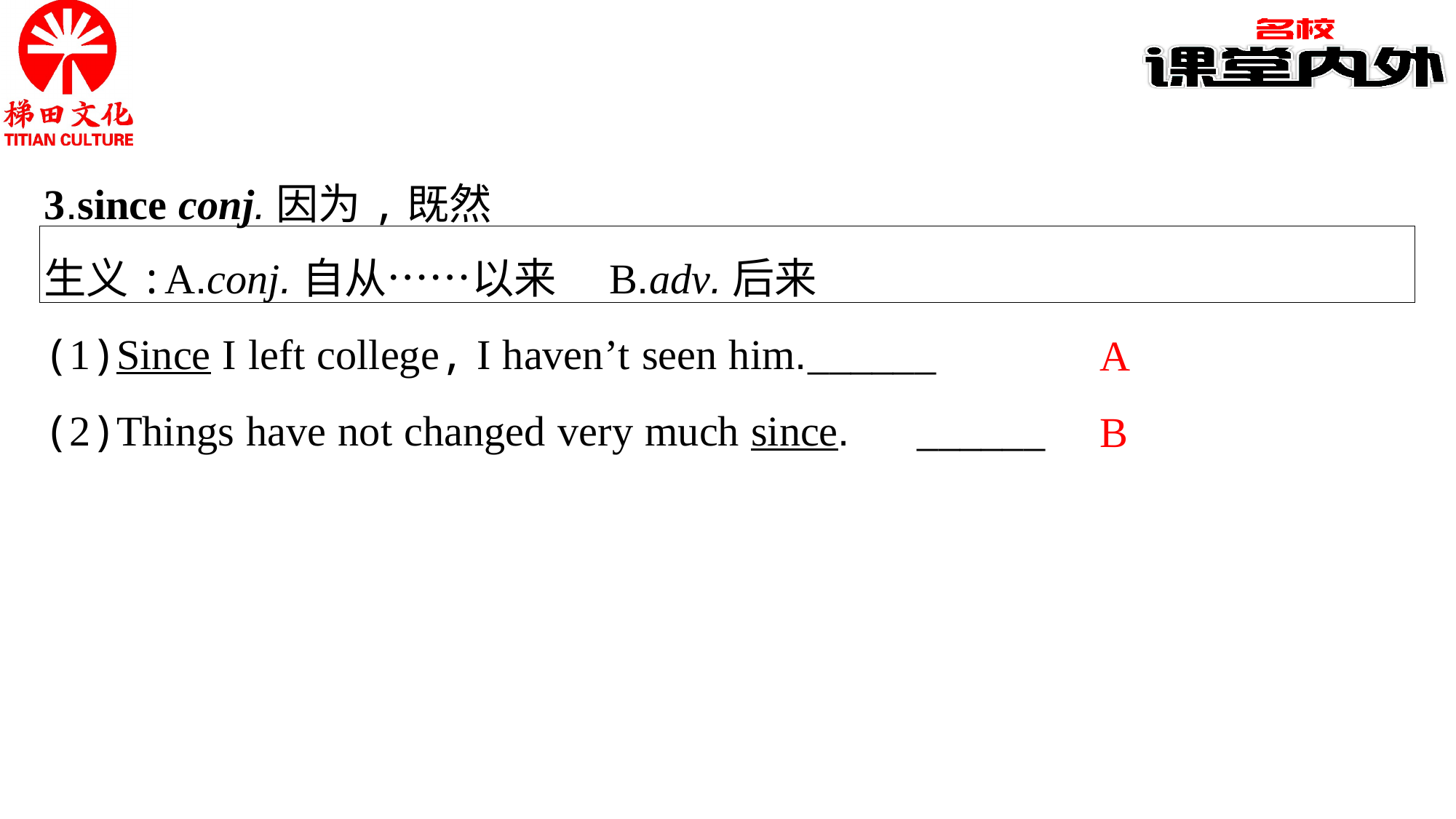

3.since conj.因为,既然
生义:A.conj.自从……以来　B.adv.后来
A
B
(1)Since I left college, I haven’t seen him.	______
(2)Things have not changed very much since.	______